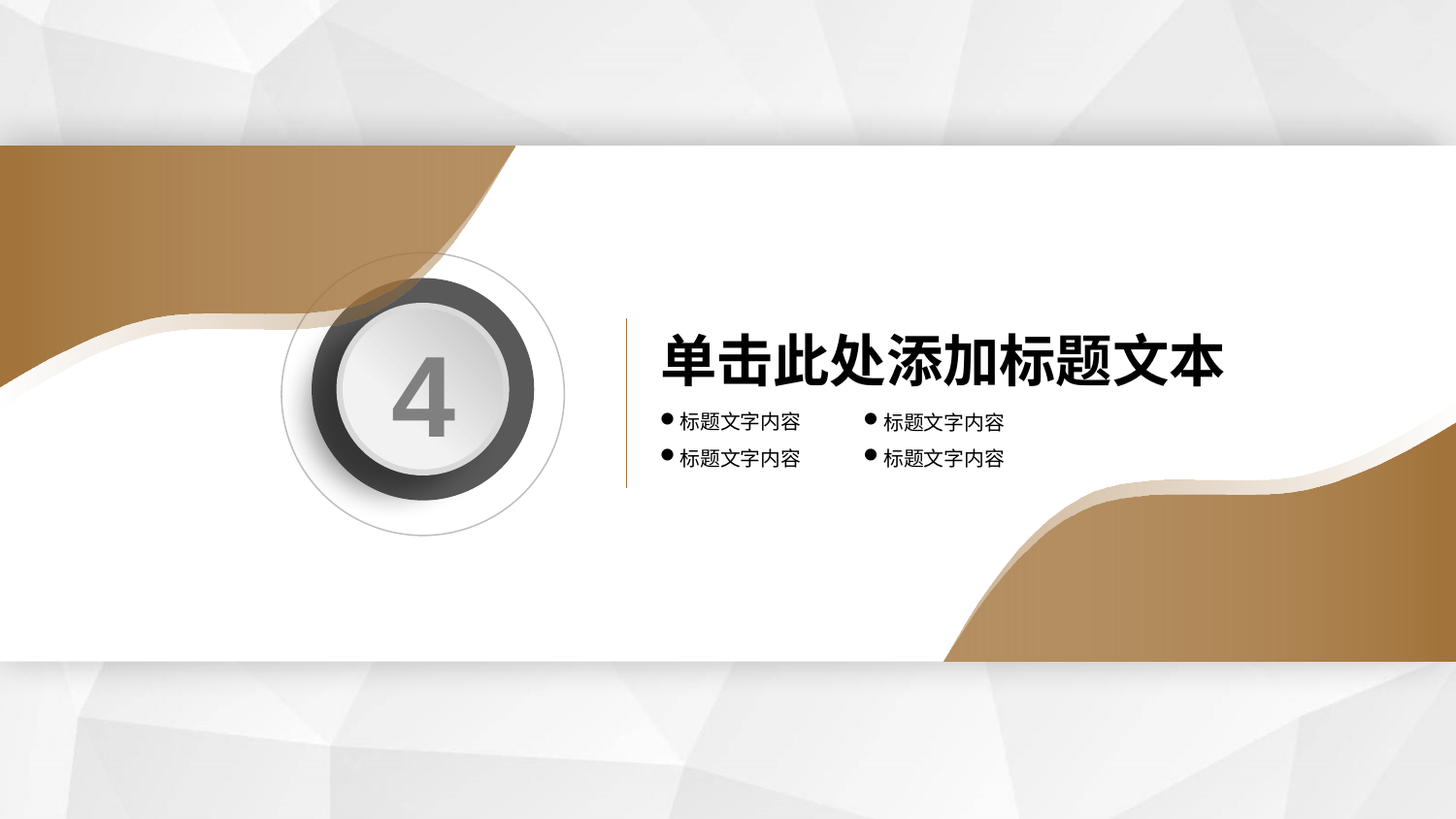

单击此处添加标题文本
4

标题文字内容
标题文字内容
标题文字内容
标题文字内容